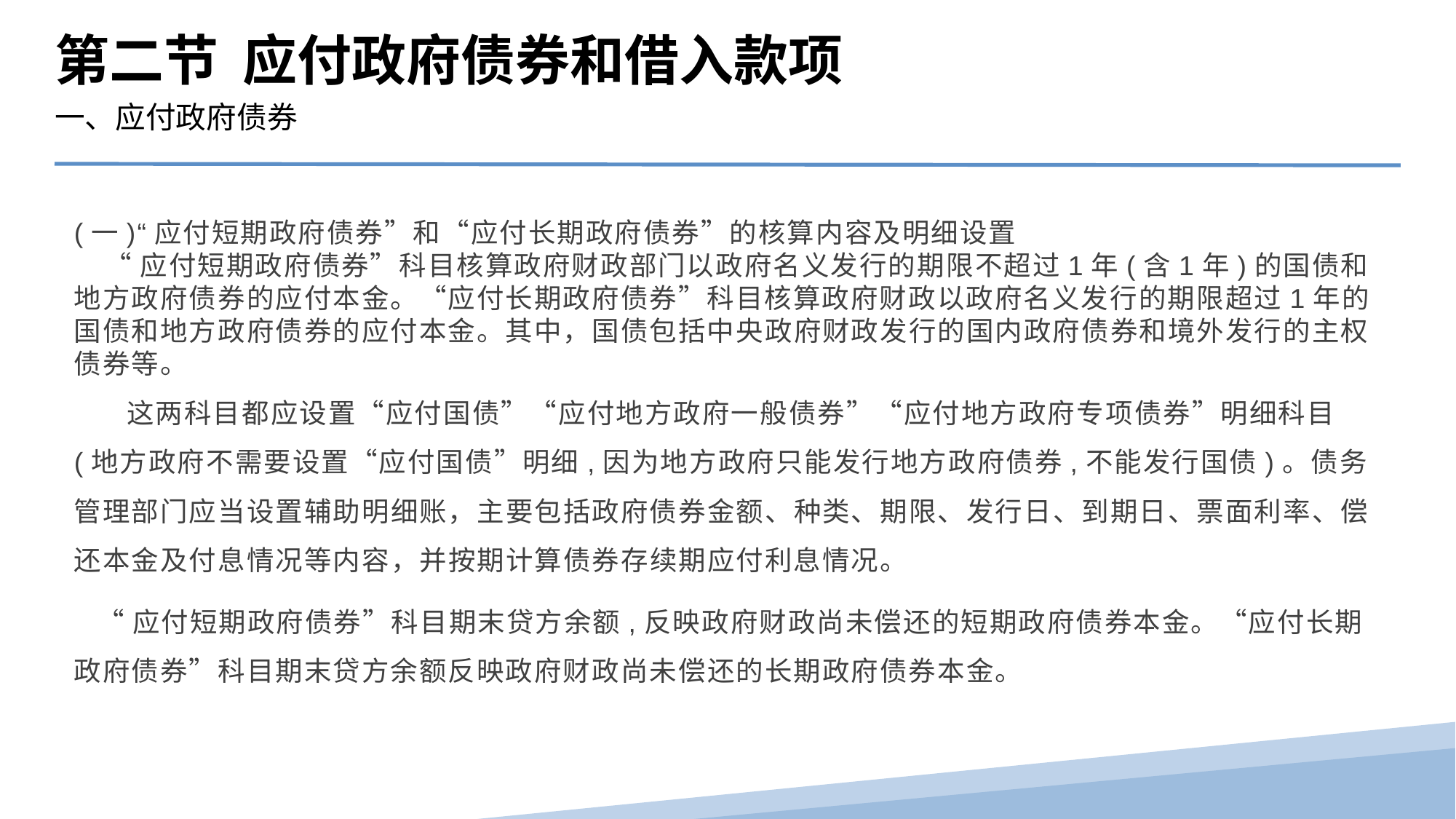

第二节  应付政府债券和借入款项
一、应付政府债券
(一)“应付短期政府债券”和“应付长期政府债券”的核算内容及明细设置
    “应付短期政府债券”科目核算政府财政部门以政府名义发行的期限不超过1年(含1年)的国债和地方政府债券的应付本金。“应付长期政府债券”科目核算政府财政以政府名义发行的期限超过1年的国债和地方政府债券的应付本金。其中，国债包括中央政府财政发行的国内政府债券和境外发行的主权债券等。
      这两科目都应设置“应付国债”“应付地方政府一般债券”“应付地方政府专项债券”明细科目(地方政府不需要设置“应付国债”明细,因为地方政府只能发行地方政府债券,不能发行国债)。债务管理部门应当设置辅助明细账，主要包括政府债券金额、种类、期限、发行日、到期日、票面利率、偿还本金及付息情况等内容，并按期计算债券存续期应付利息情况。
   “应付短期政府债券”科目期末贷方余额,反映政府财政尚未偿还的短期政府债券本金。“应付长期政府债券”科目期末贷方余额反映政府财政尚未偿还的长期政府债券本金。